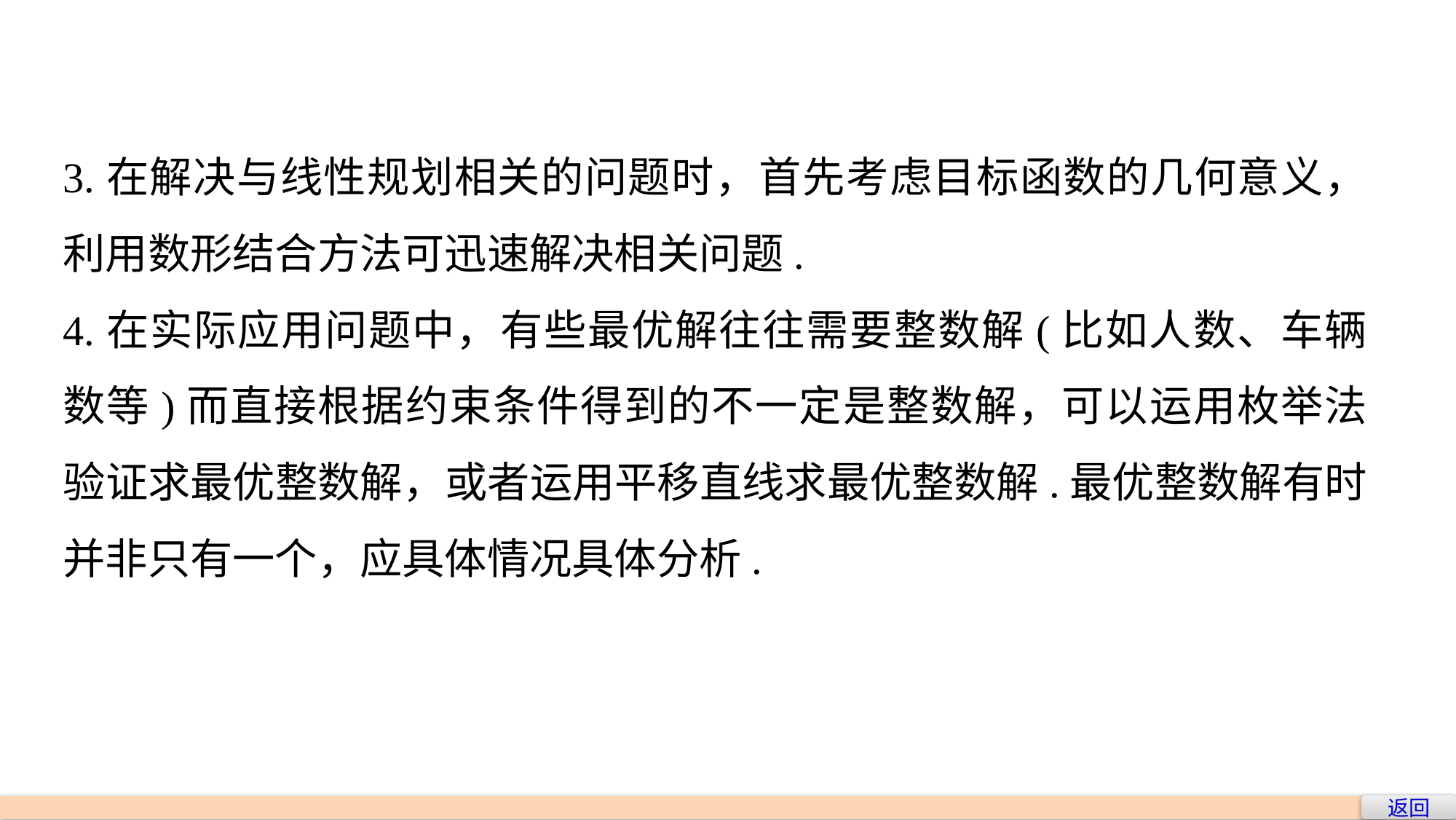

3.在解决与线性规划相关的问题时，首先考虑目标函数的几何意义，利用数形结合方法可迅速解决相关问题.
4.在实际应用问题中，有些最优解往往需要整数解(比如人数、车辆数等)而直接根据约束条件得到的不一定是整数解，可以运用枚举法验证求最优整数解，或者运用平移直线求最优整数解.最优整数解有时并非只有一个，应具体情况具体分析.
返回